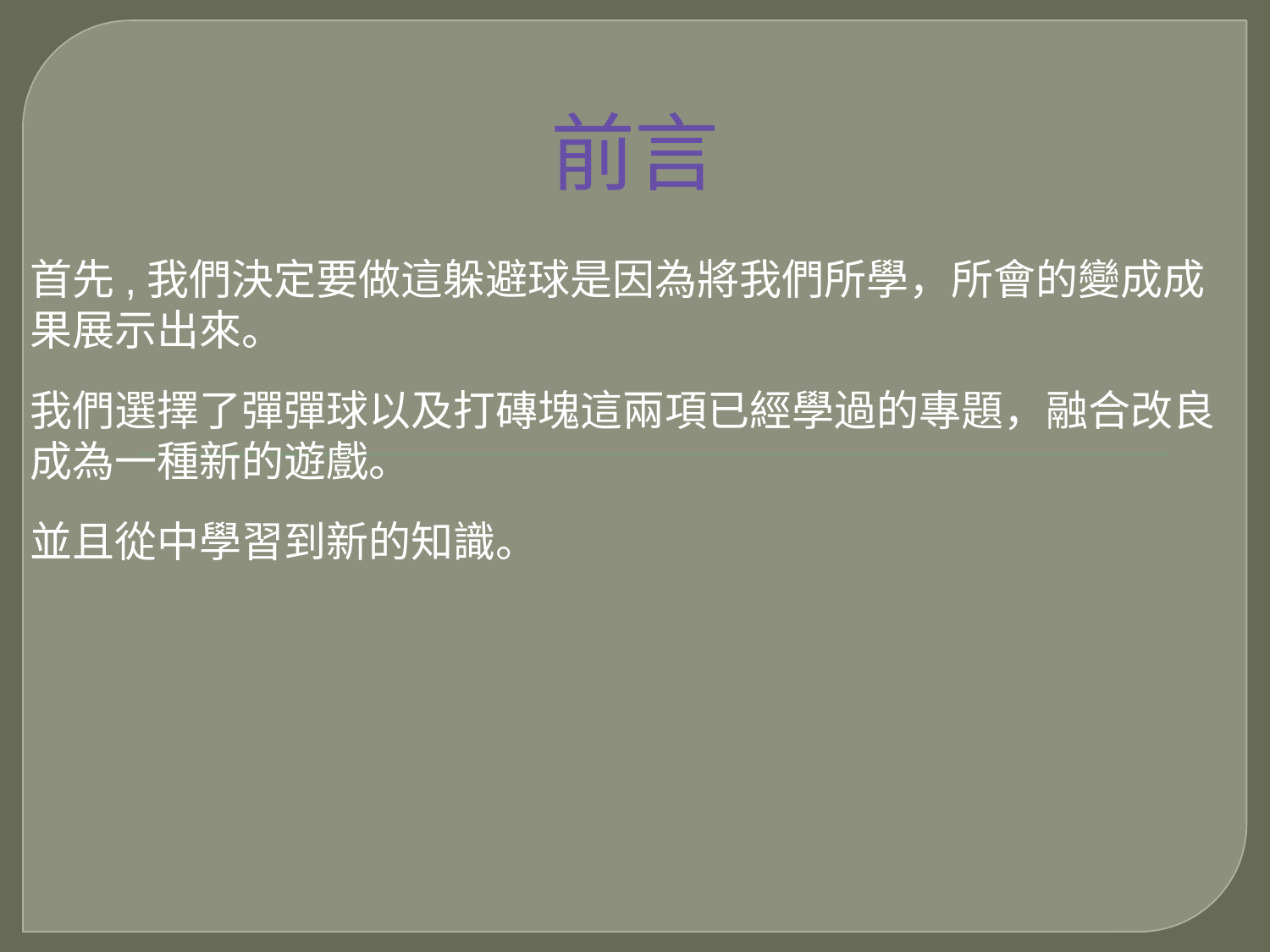

前言
首先,我們決定要做這躲避球是因為將我們所學，所會的變成成果展示出來。

我們選擇了彈彈球以及打磚塊這兩項已經學過的專題，融合改良成為一種新的遊戲。

並且從中學習到新的知識。